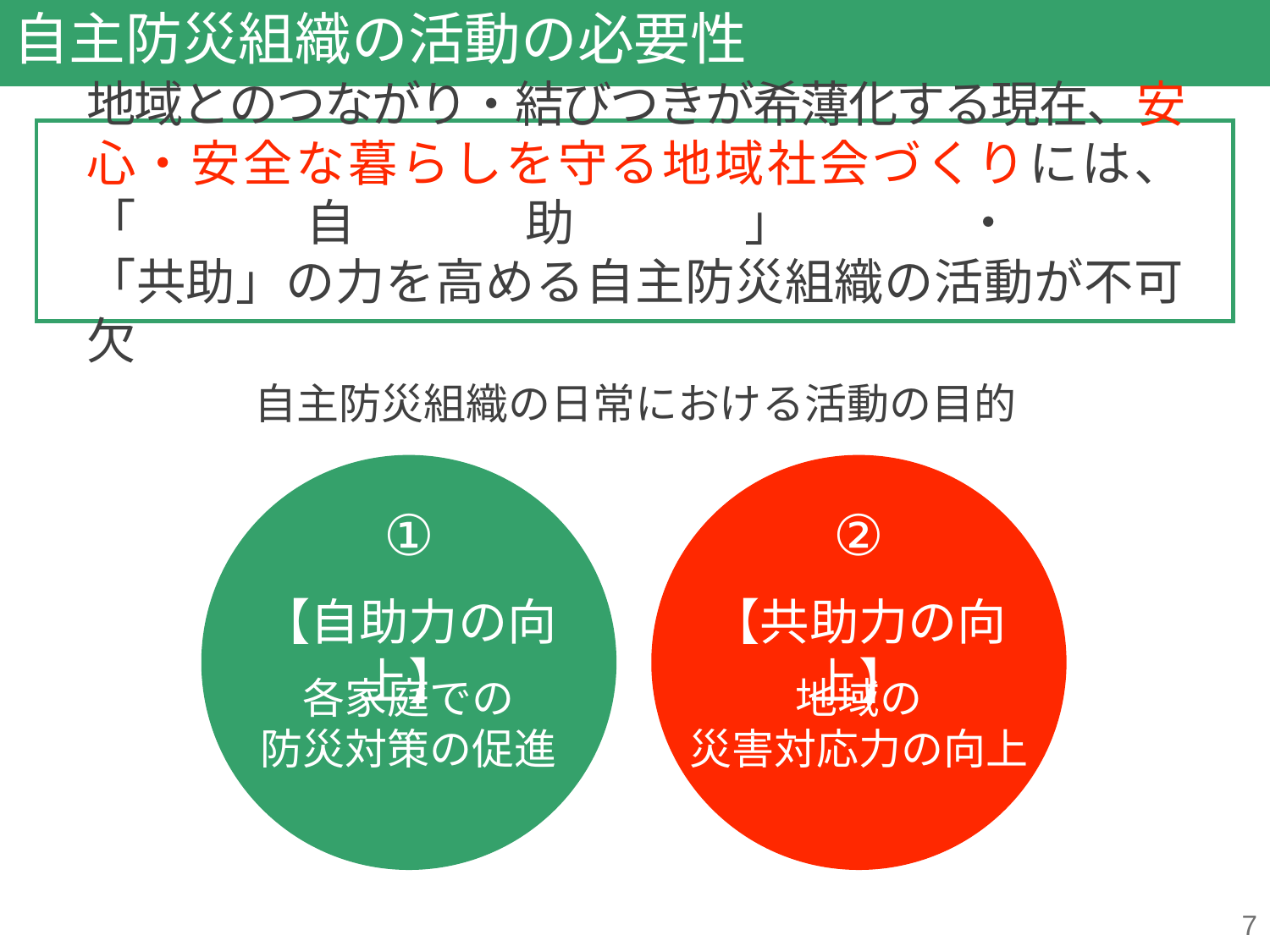

# 自主防災組織の活動の必要性
地域とのつながり・結びつきが希薄化する現在、安心・安全な暮らしを守る地域社会づくりには、「自助」・
「共助」の力を高める自主防災組織の活動が不可欠
自主防災組織の日常における活動の目的

②
①
【自助力の向上】
【共助力の向上】
各家庭での
防災対策の促進
地域の
災害対応力の向上
7